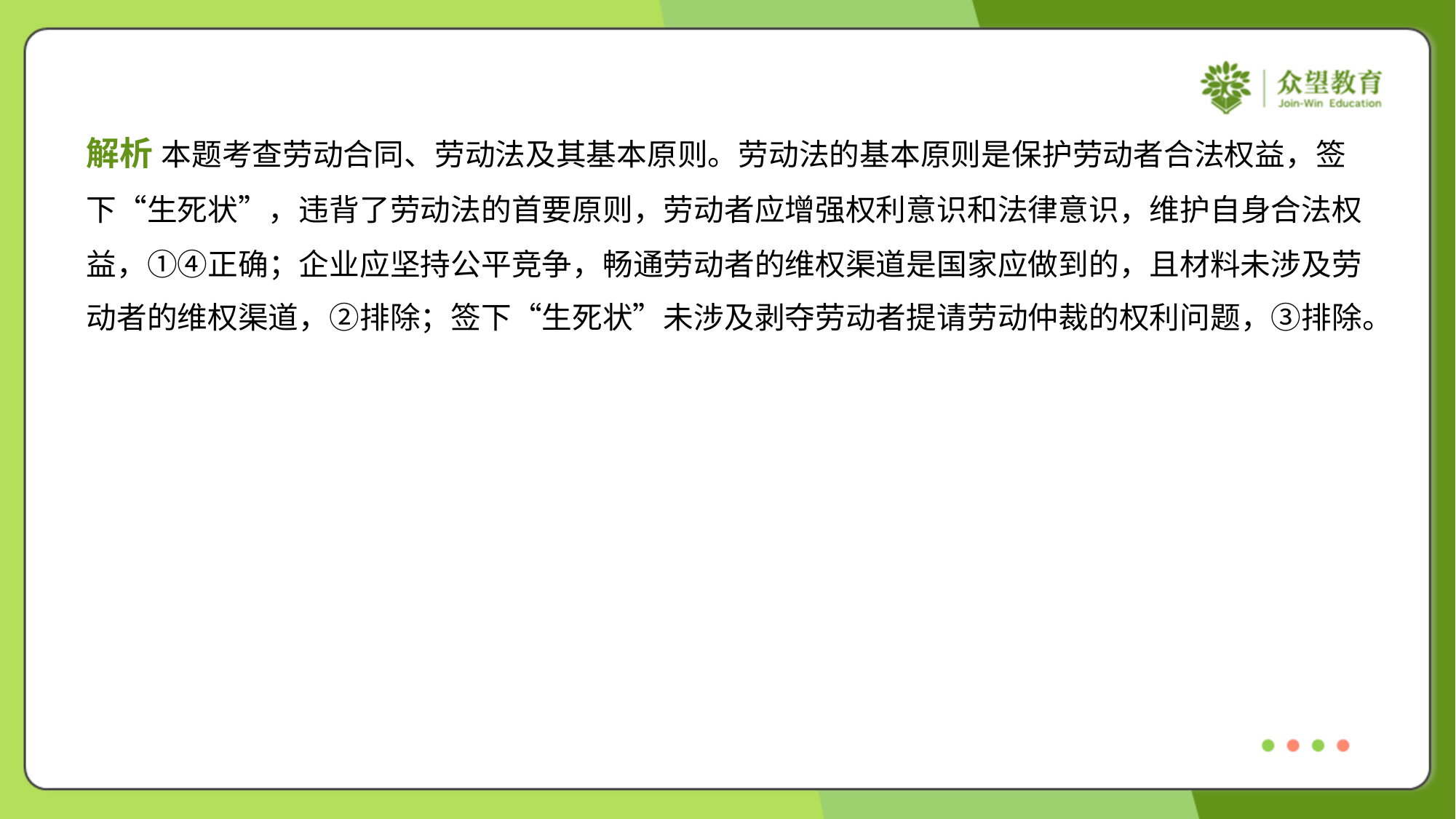

解析 本题考查劳动合同、劳动法及其基本原则。劳动法的基本原则是保护劳动者合法权益，签
下“生死状”，违背了劳动法的首要原则，劳动者应增强权利意识和法律意识，维护自身合法权
益，①④正确；企业应坚持公平竞争，畅通劳动者的维权渠道是国家应做到的，且材料未涉及劳
动者的维权渠道，②排除；签下“生死状”未涉及剥夺劳动者提请劳动仲裁的权利问题，③排除。